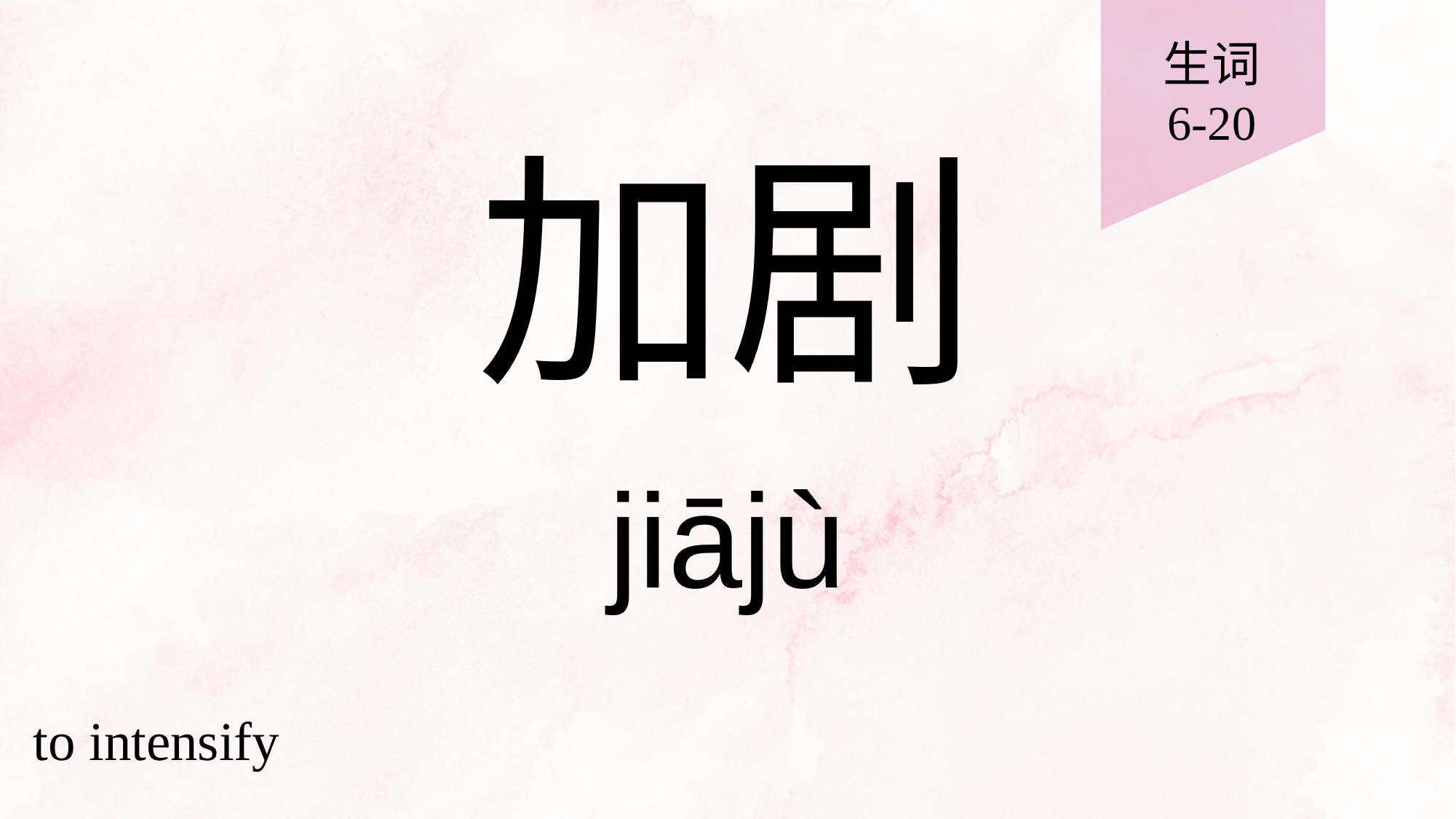

生词
6-20
# 加剧
jiājù
to intensify